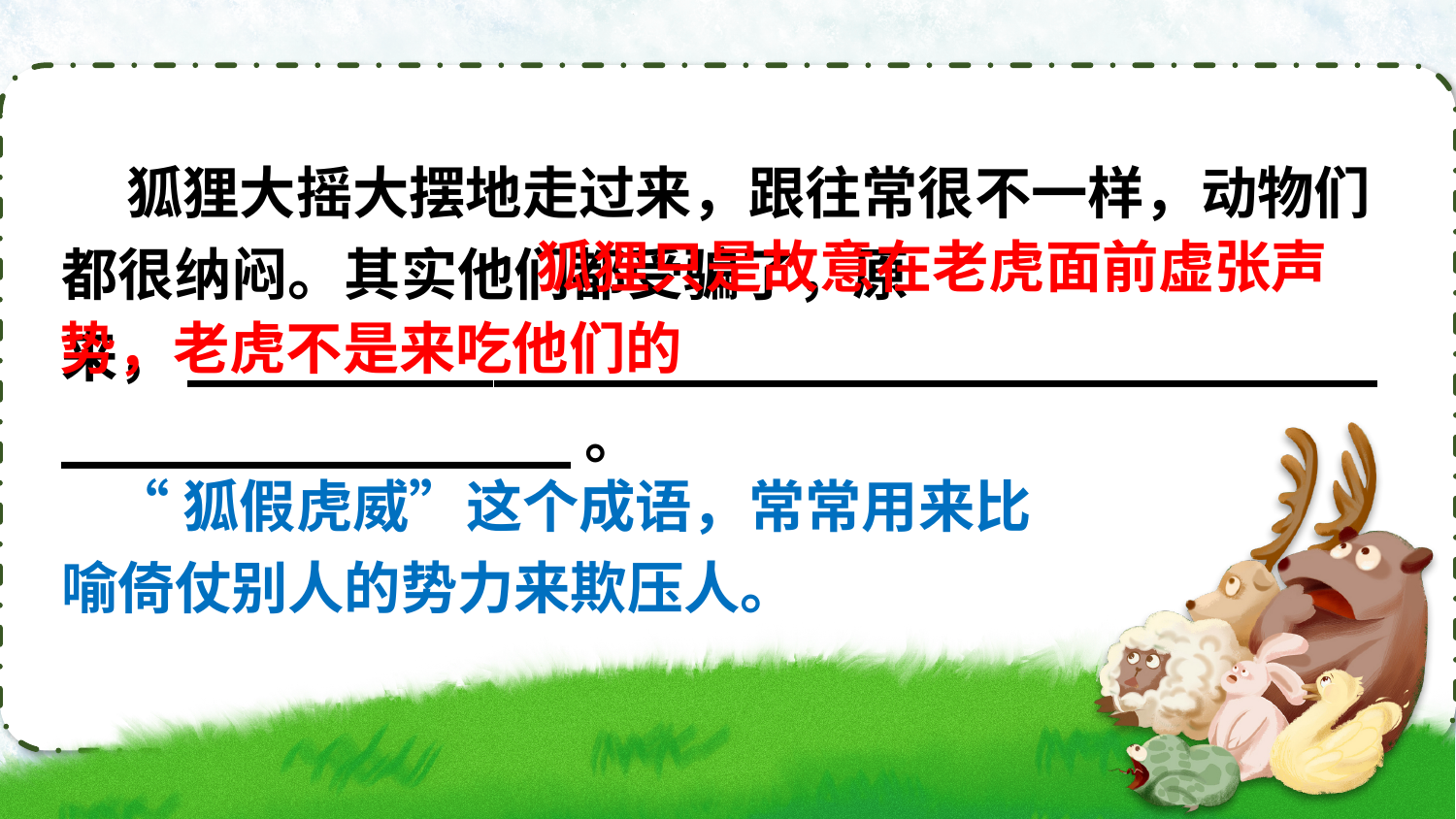

狐狸大摇大摆地走过来，跟往常很不一样，动物们都很纳闷。其实他们都受骗了，原来，__________________________________________________。
                                    狐狸只是故意在老虎面前虚张声势，老虎不是来吃他们的
    “狐假虎威”这个成语，常常用来比喻倚仗别人的势力来欺压人。